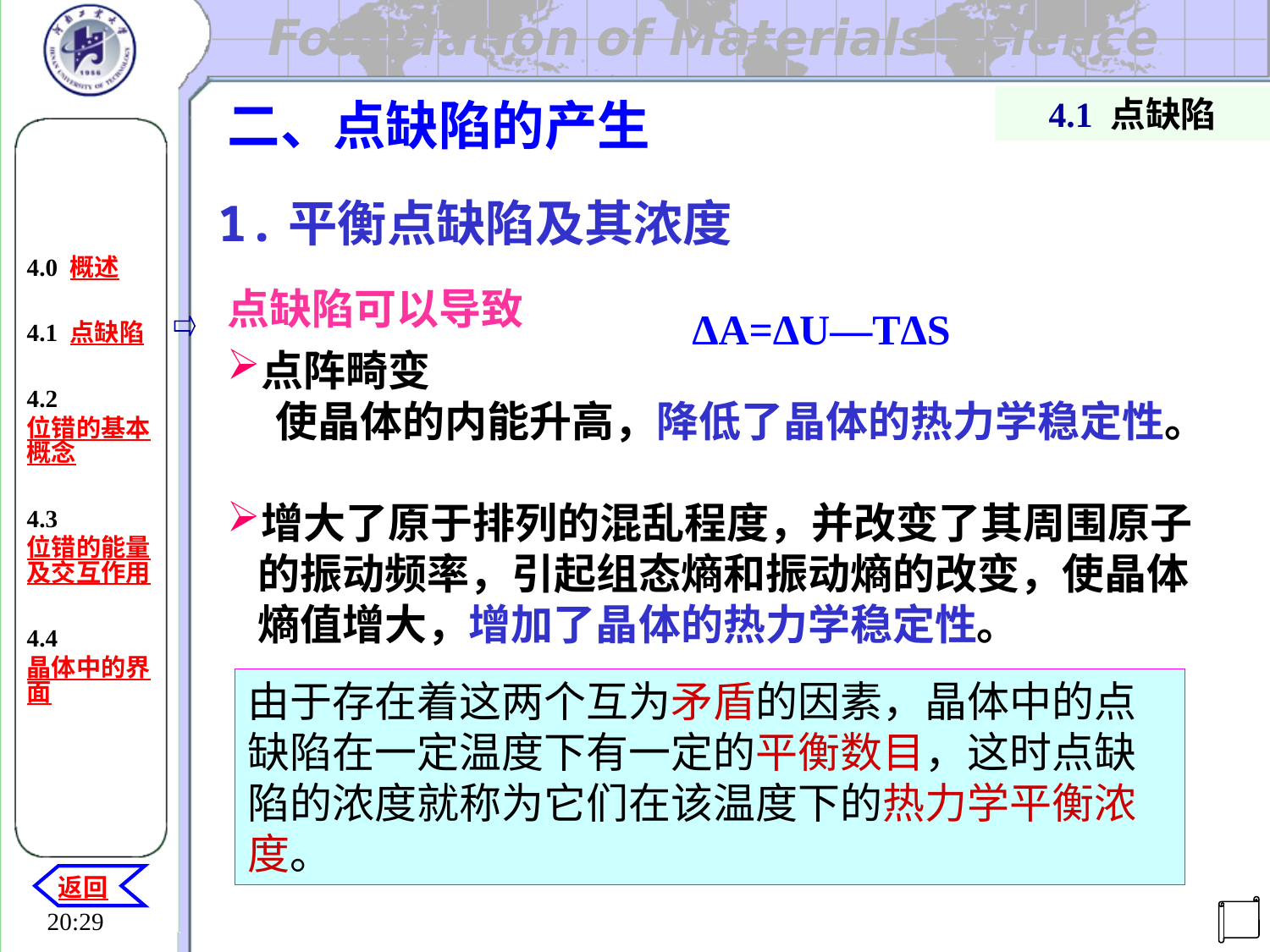

二、点缺陷的产生
4.1 点缺陷

4.0 概述

4.1 点缺陷

4.2 位错的基本概念

4.3 位错的能量及交互作用

4.4晶体中的界面

1.平衡点缺陷及其浓度
点缺陷可以导致
点阵畸变
    使晶体的内能升高，降低了晶体的热力学稳定性。

增大了原于排列的混乱程度，并改变了其周围原子的振动频率，引起组态熵和振动熵的改变，使晶体熵值增大，增加了晶体的热力学稳定性。
ΔA=ΔU—TΔS

由于存在着这两个互为矛盾的因素，晶体中的点缺陷在一定温度下有一定的平衡数目，这时点缺陷的浓度就称为它们在该温度下的热力学平衡浓度。

返回
机电工程学院

20:29